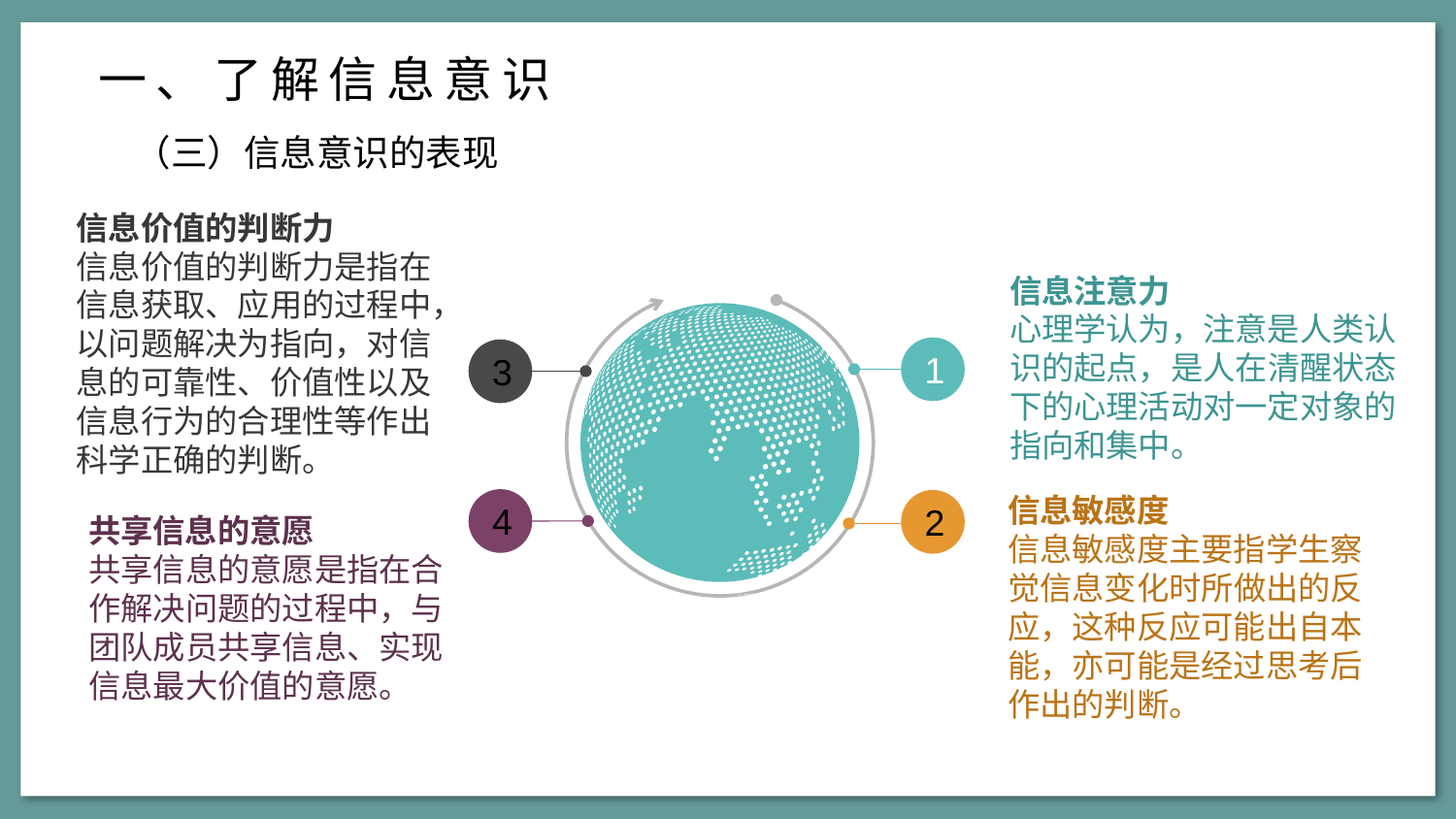

一、了解信息意识
（三）信息意识的表现
信息价值的判断力
信息价值的判断力是指在信息获取、应用的过程中，以问题解决为指向，对信息的可靠性、价值性以及信息行为的合理性等作出科学正确的判断。
信息注意力
心理学认为，注意是人类认识的起点，是人在清醒状态下的心理活动对一定对象的指向和集中。

1
3
信息敏感度
信息敏感度主要指学生察觉信息变化时所做出的反应，这种反应可能出自本能，亦可能是经过思考后作出的判断。
4
2
共享信息的意愿
共享信息的意愿是指在合作解决问题的过程中，与团队成员共享信息、实现信息最大价值的意愿。